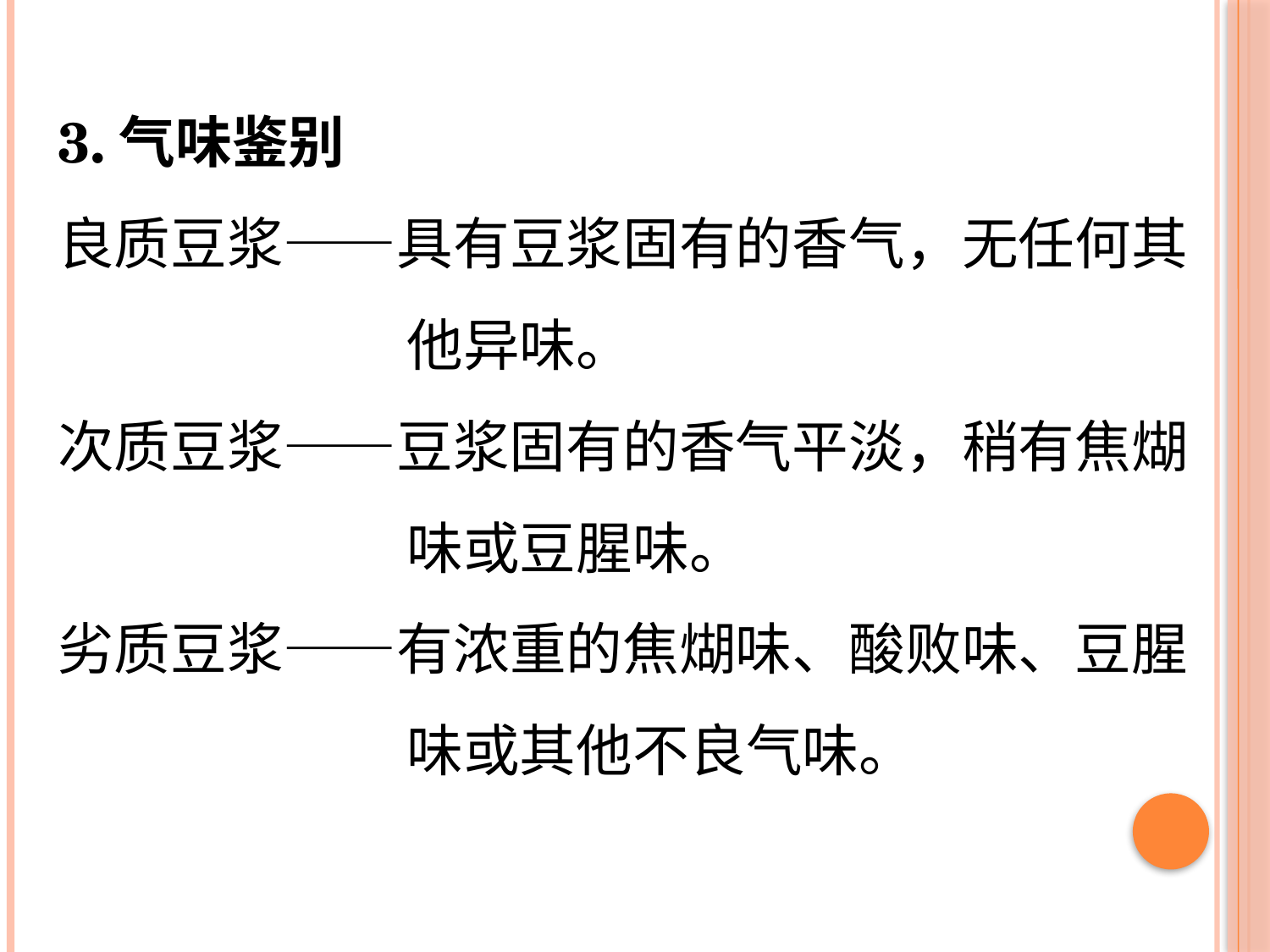

3.气味鉴别
良质豆浆——具有豆浆固有的香气，无任何其他异味。
次质豆浆——豆浆固有的香气平淡，稍有焦煳味或豆腥味。
劣质豆浆——有浓重的焦煳味、酸败味、豆腥味或其他不良气味。